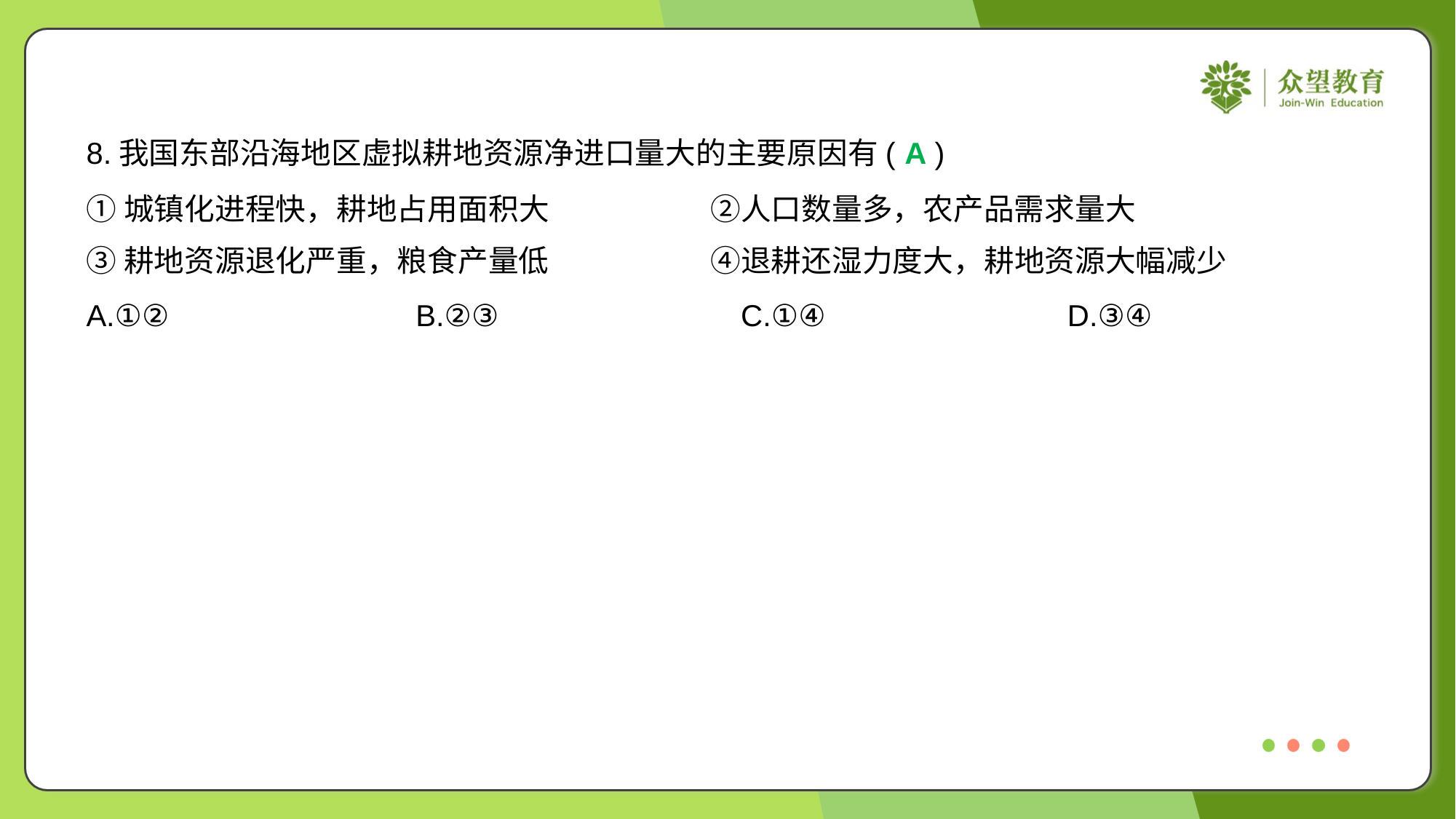

8.我国东部沿海地区虚拟耕地资源净进口量大的主要原因有(     )
A
①城镇化进程快，耕地占用面积大	②人口数量多，农产品需求量大
③耕地资源退化严重，粮食产量低	④退耕还湿力度大，耕地资源大幅减少
A.①②	B.②③	C.①④	D.③④